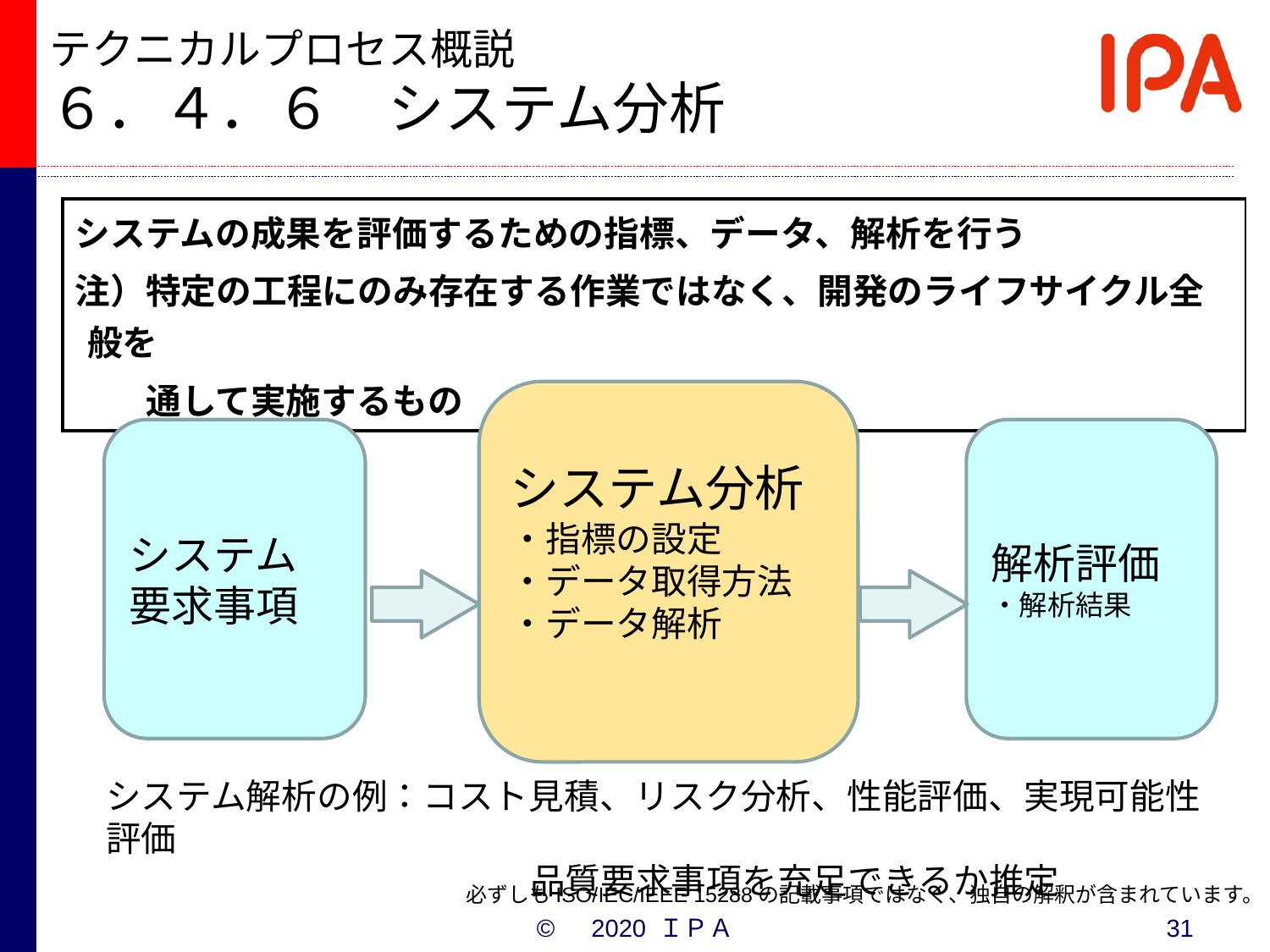

# テクニカルプロセス概説 ６．４．６　システム分析

| システムの成果を評価するための指標、データ、解析を行う 注）特定の工程にのみ存在する作業ではなく、開発のライフサイクル全般を 　　通して実施するもの |
| --- |
システム分析
・指標の設定
・データ取得方法
・データ解析

システム
要求事項
解析評価
・解析結果

システム解析の例：コスト見積、リスク分析、性能評価、実現可能性評価
　　　　　　　　　　　　品質要求事項を充足できるか推定
必ずしもISO/IEC/IEEE 15288の記載事項ではなく、独自の解釈が含まれています。
©　2020 ＩＰＡ
31